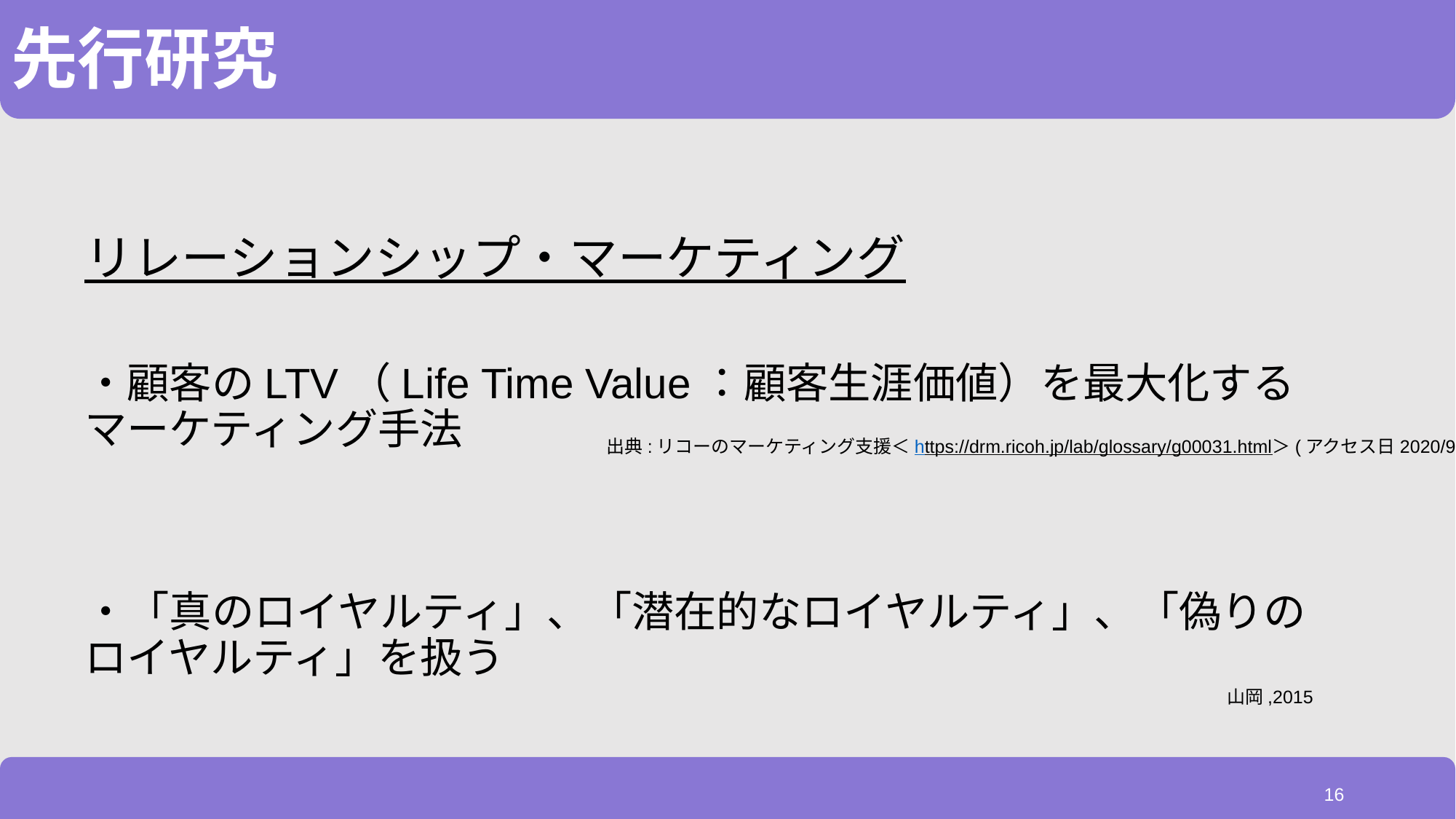

# 先行研究

リレーションシップ・マーケティング

・顧客のLTV（Life Time Value：顧客生涯価値）を最大化するマーケティング手法

・「真のロイヤルティ」、「潜在的なロイヤルティ」、「偽りのロイヤルティ」を扱う

出典:リコーのマーケティング支援＜https://drm.ricoh.jp/lab/glossary/g00031.html＞(アクセス日2020/9/1)
山岡,2015
16